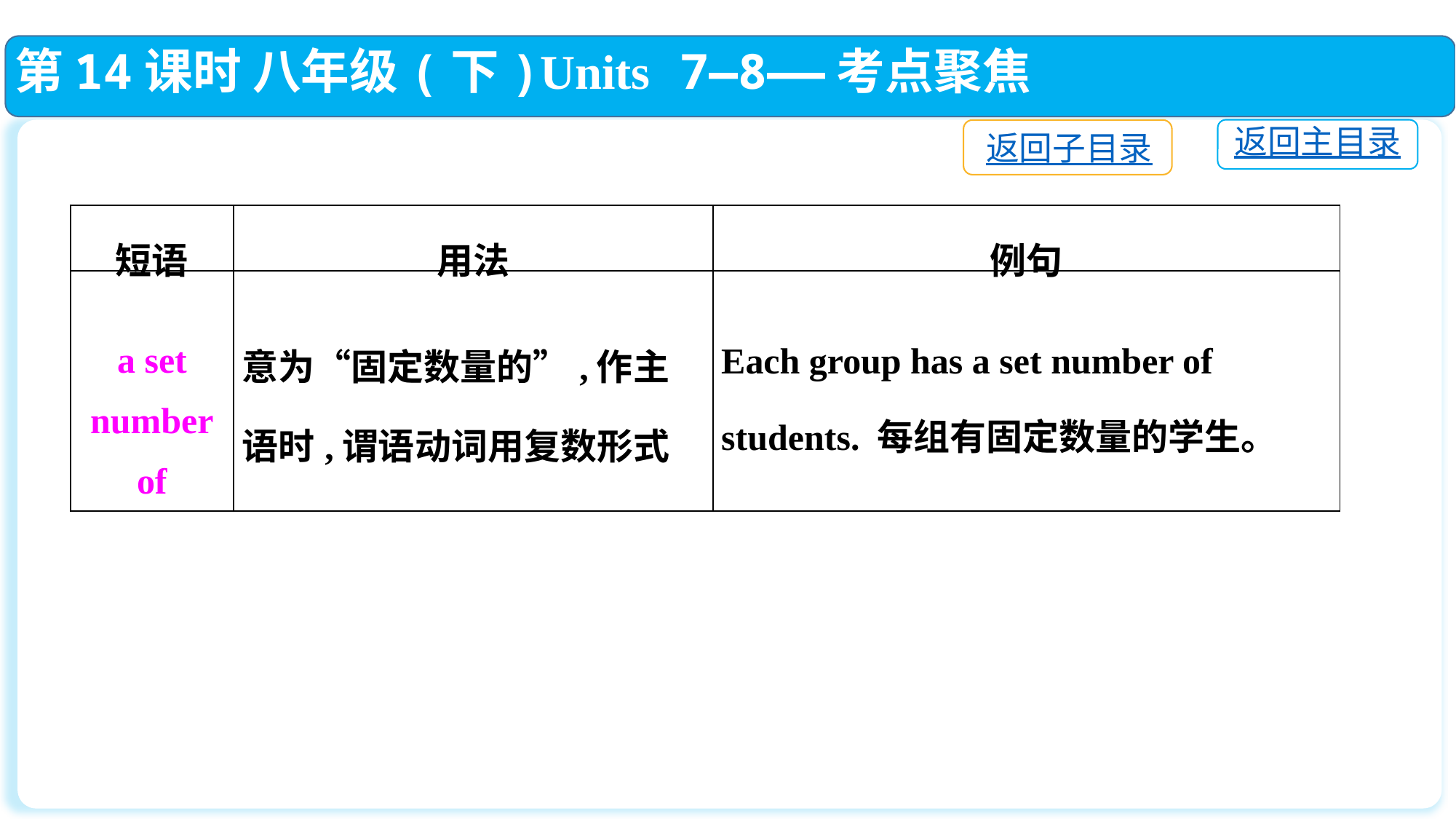

第14课时 八年级(下)Units 7—8——考点聚焦

返回主目录

返回子目录
| 短语 | 用法 | 例句 |
| --- | --- | --- |
| a set number of | 意为“固定数量的”,作主语时,谓语动词用复数形式 | Each group has a set number of students. 每组有固定数量的学生。 |